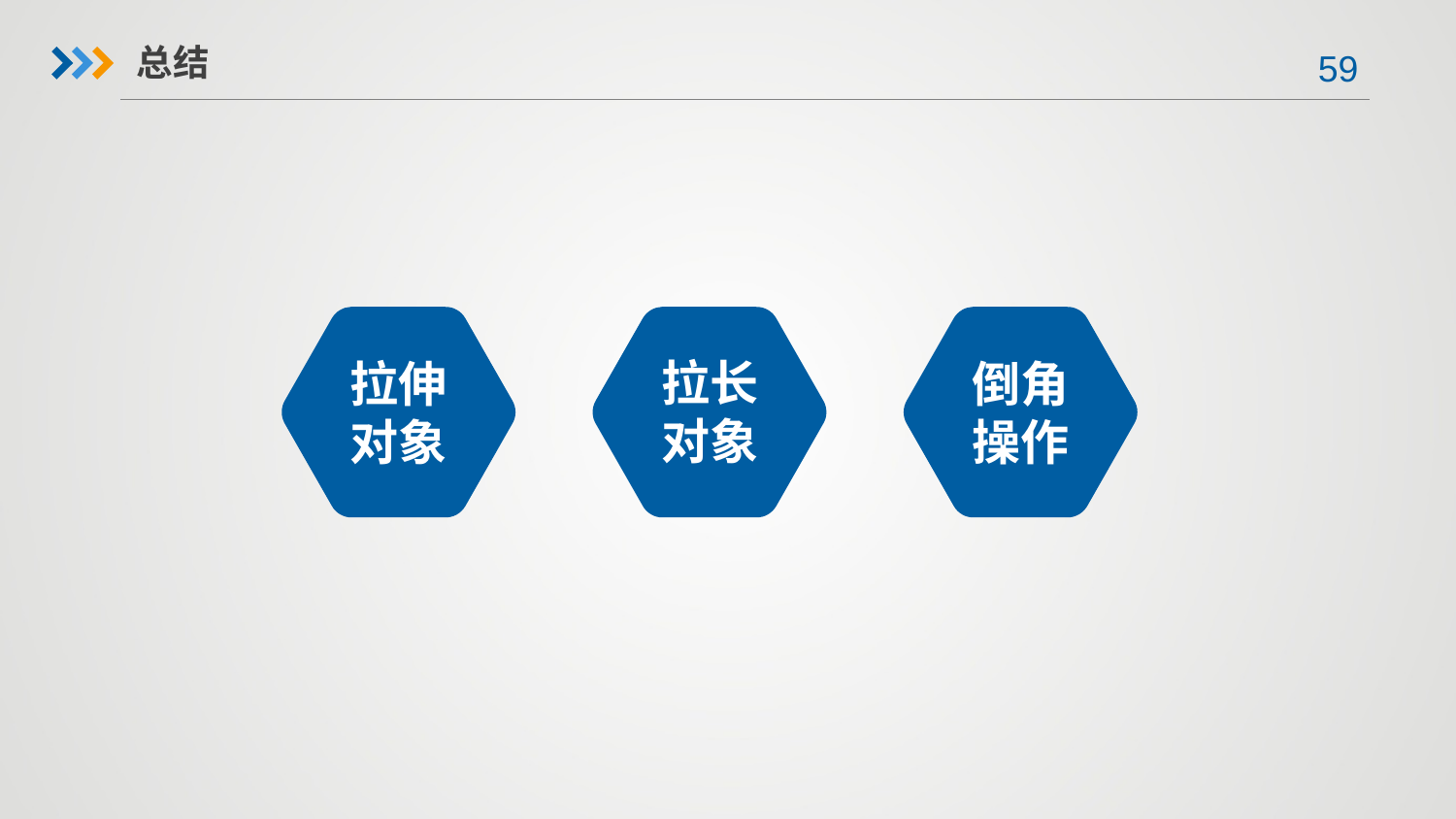

总结

拉长
对象
拉伸
对象
倒角
操作